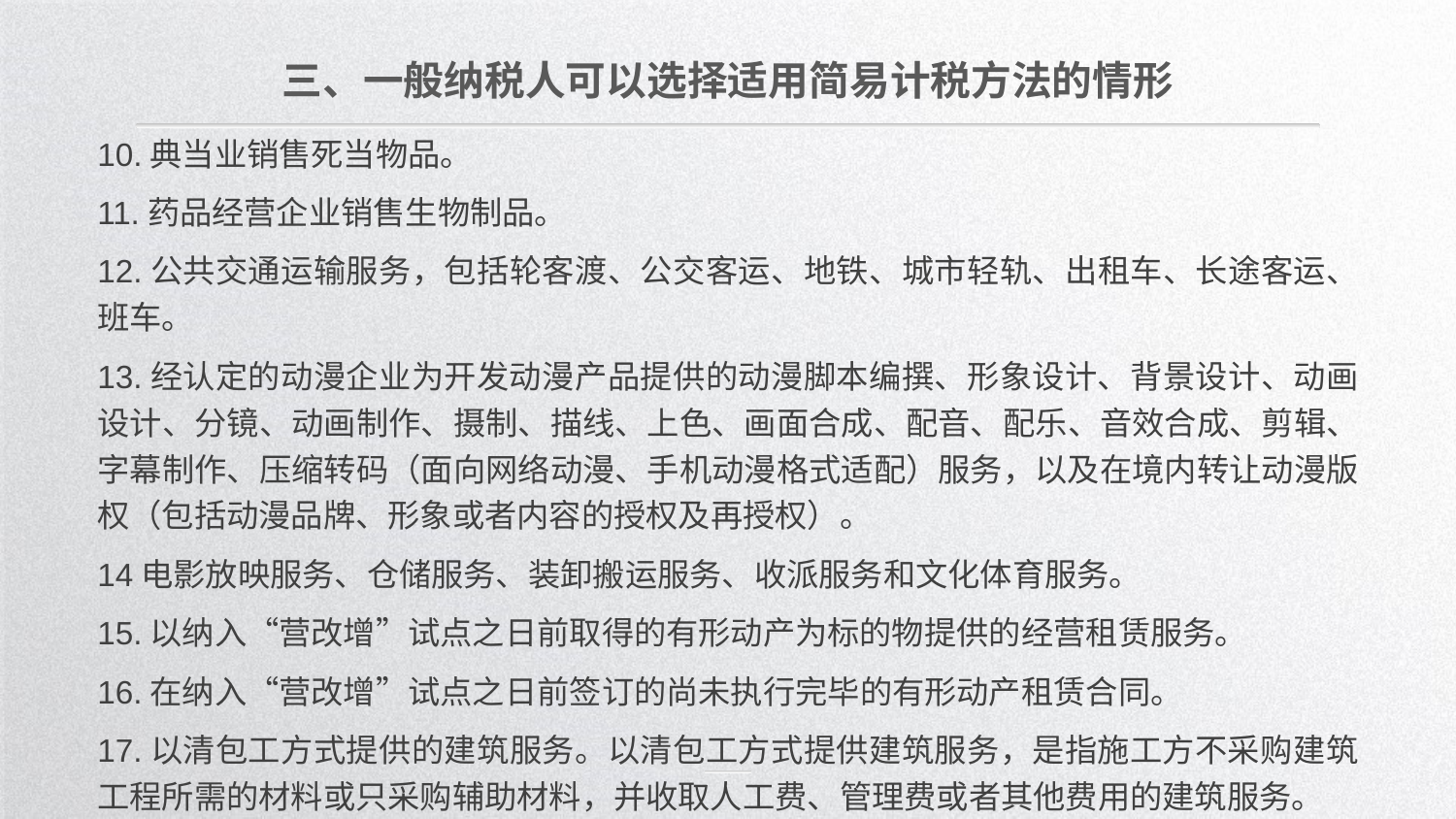

三、一般纳税人可以选择适用简易计税方法的情形
10.典当业销售死当物品。
11.药品经营企业销售生物制品。
12.公共交通运输服务，包括轮客渡、公交客运、地铁、城市轻轨、出租车、长途客运、班车。
13.经认定的动漫企业为开发动漫产品提供的动漫脚本编撰、形象设计、背景设计、动画设计、分镜、动画制作、摄制、描线、上色、画面合成、配音、配乐、音效合成、剪辑、字幕制作、压缩转码（面向网络动漫、手机动漫格式适配）服务，以及在境内转让动漫版权（包括动漫品牌、形象或者内容的授权及再授权）。
14电影放映服务、仓储服务、装卸搬运服务、收派服务和文化体育服务。
15.以纳入“营改增”试点之日前取得的有形动产为标的物提供的经营租赁服务。
16.在纳入“营改增”试点之日前签订的尚未执行完毕的有形动产租赁合同。
17.以清包工方式提供的建筑服务。以清包工方式提供建筑服务，是指施工方不采购建筑工程所需的材料或只采购辅助材料，并收取人工费、管理费或者其他费用的建筑服务。